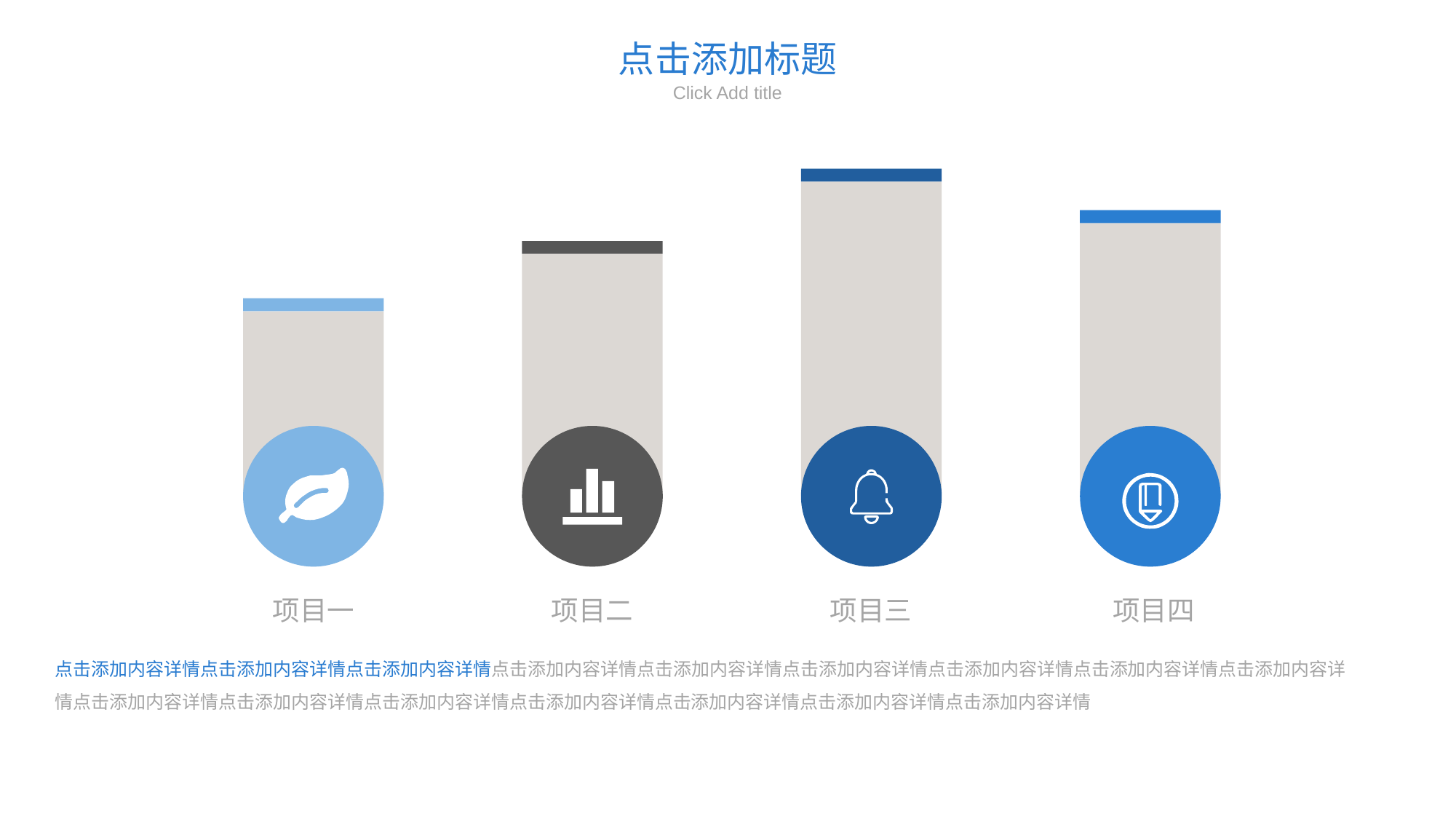

点击添加标题
Click Add title

项目一
项目二
项目三
项目四
点击添加内容详情点击添加内容详情点击添加内容详情点击添加内容详情点击添加内容详情点击添加内容详情点击添加内容详情点击添加内容详情点击添加内容详情点击添加内容详情点击添加内容详情点击添加内容详情点击添加内容详情点击添加内容详情点击添加内容详情点击添加内容详情